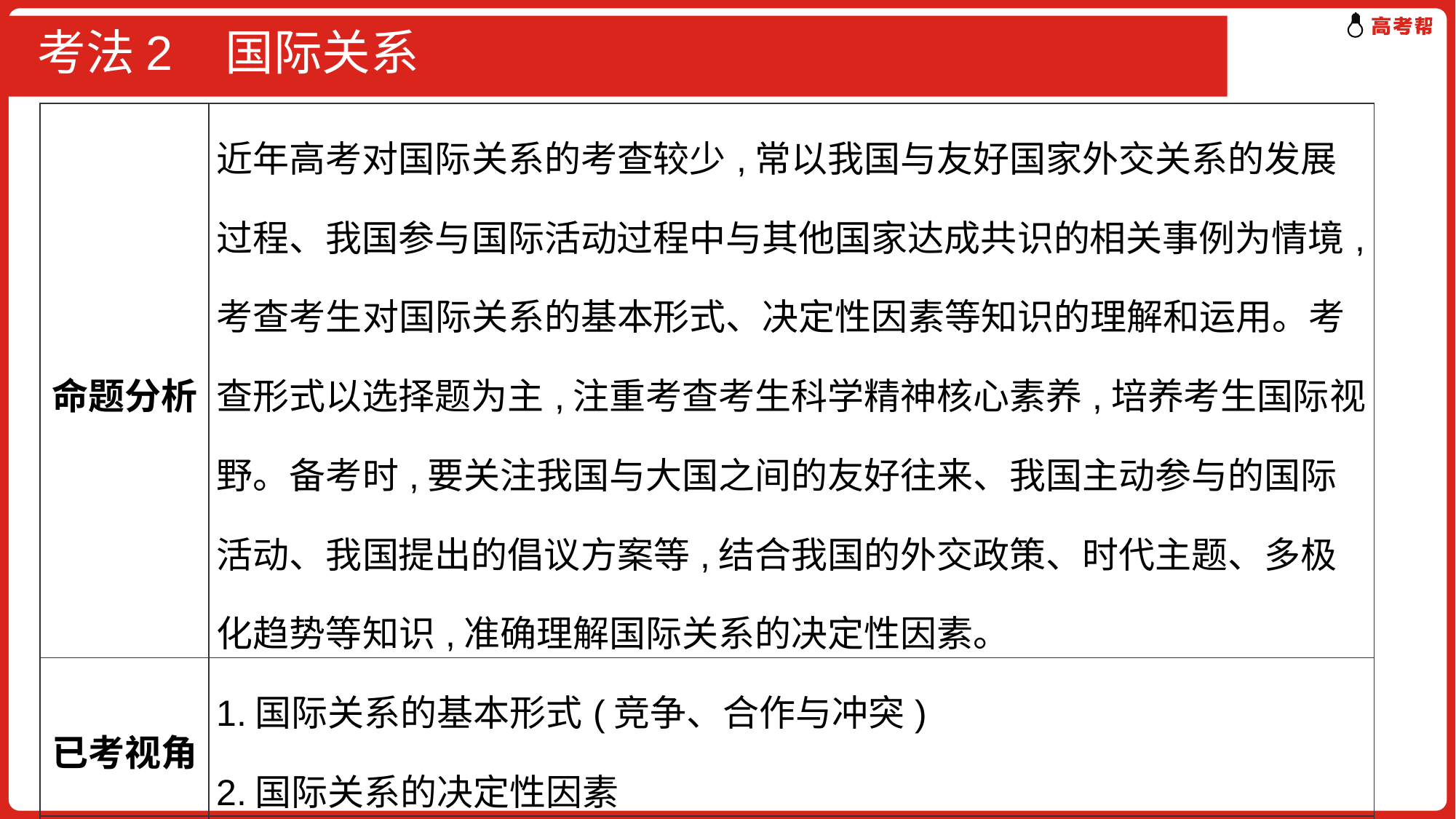

# 考法2   国际关系
| 命题分析 | 近年高考对国际关系的考查较少,常以我国与友好国家外交关系的发展过程、我国参与国际活动过程中与其他国家达成共识的相关事例为情境,考查考生对国际关系的基本形式、决定性因素等知识的理解和运用。考查形式以选择题为主,注重考查考生科学精神核心素养,培养考生国际视野。备考时,要关注我国与大国之间的友好往来、我国主动参与的国际活动、我国提出的倡议方案等,结合我国的外交政策、时代主题、多极化趋势等知识,准确理解国际关系的决定性因素。 |
| --- | --- |
| 已考视角 | 1.国际关系的基本形式(竞争、合作与冲突) 2.国际关系的决定性因素 |
| 预测视角 | 国家利益决定国际关系 |